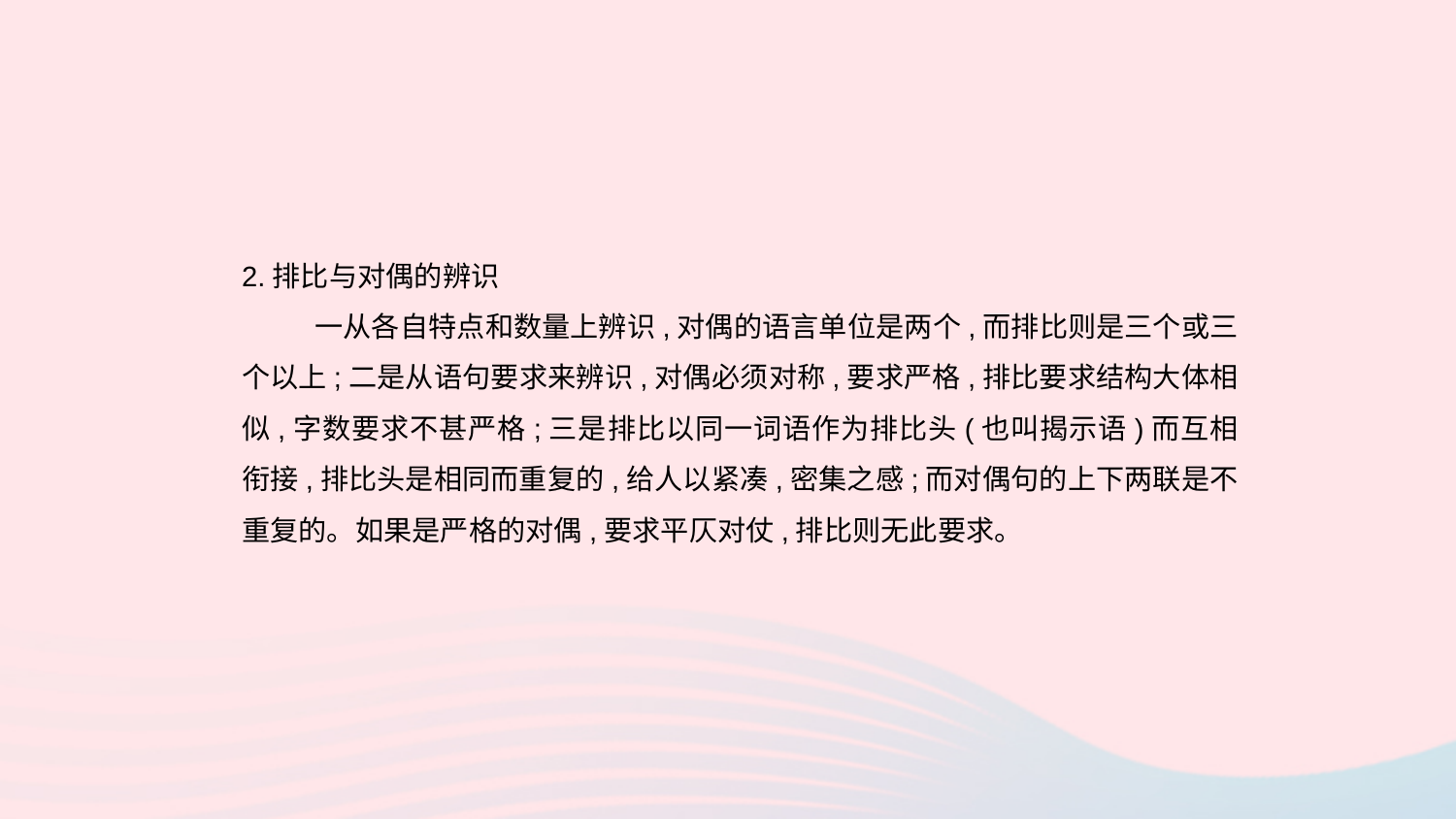

2.排比与对偶的辨识
一从各自特点和数量上辨识,对偶的语言单位是两个,而排比则是三个或三个以上;二是从语句要求来辨识,对偶必须对称,要求严格,排比要求结构大体相似,字数要求不甚严格;三是排比以同一词语作为排比头(也叫揭示语)而互相衔接,排比头是相同而重复的,给人以紧凑,密集之感;而对偶句的上下两联是不重复的。如果是严格的对偶,要求平仄对仗,排比则无此要求。